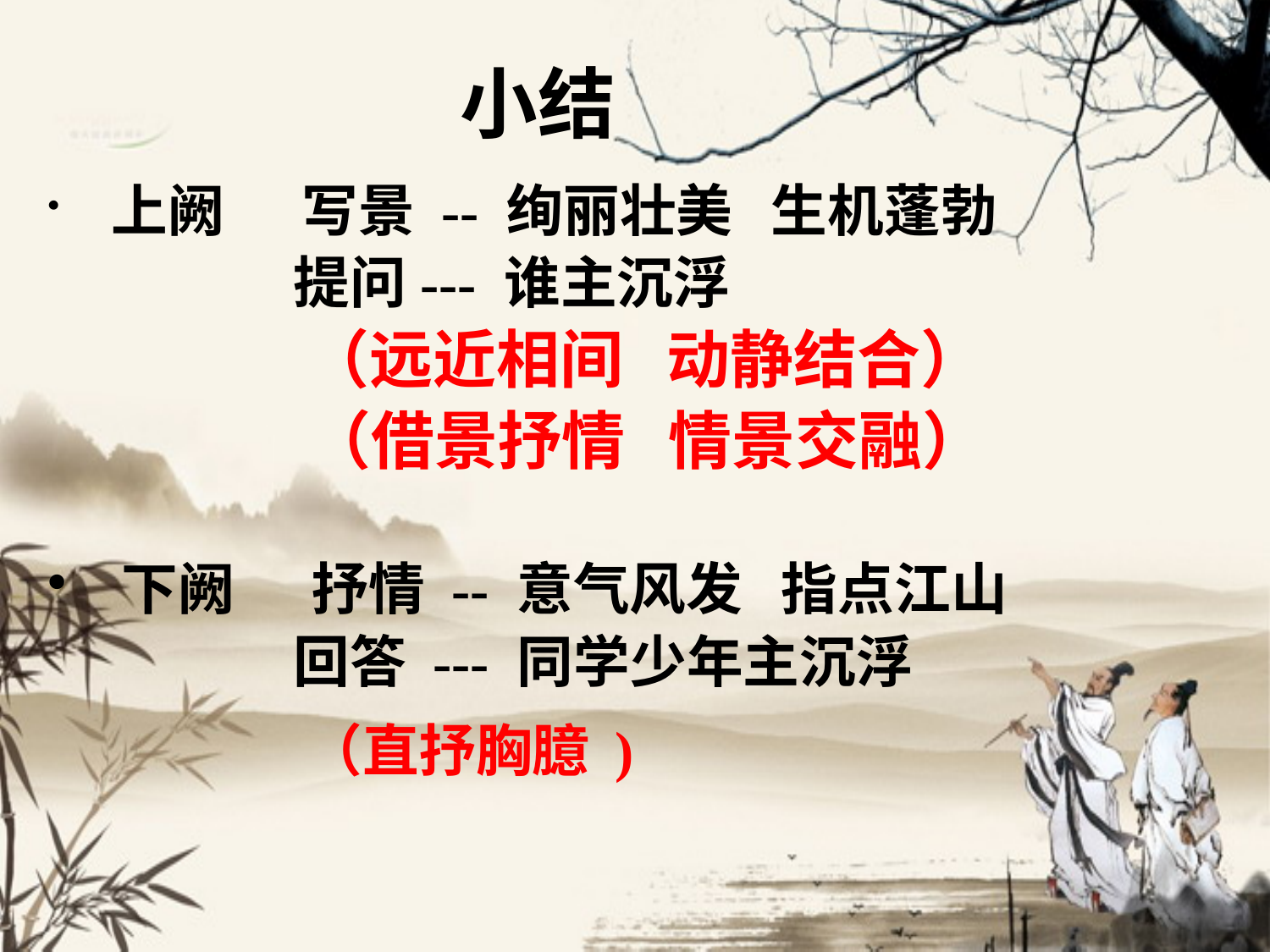

# 小结
 上阙      写景 -- 绚丽壮美   生机蓬勃
                  提问--- 谁主沉浮
                   （远近相间   动静结合）
                 （借景抒情   情景交融）

 下阙      抒情 -- 意气风发   指点江山
                  回答 --- 同学少年主沉浮
                   （直抒胸臆 )